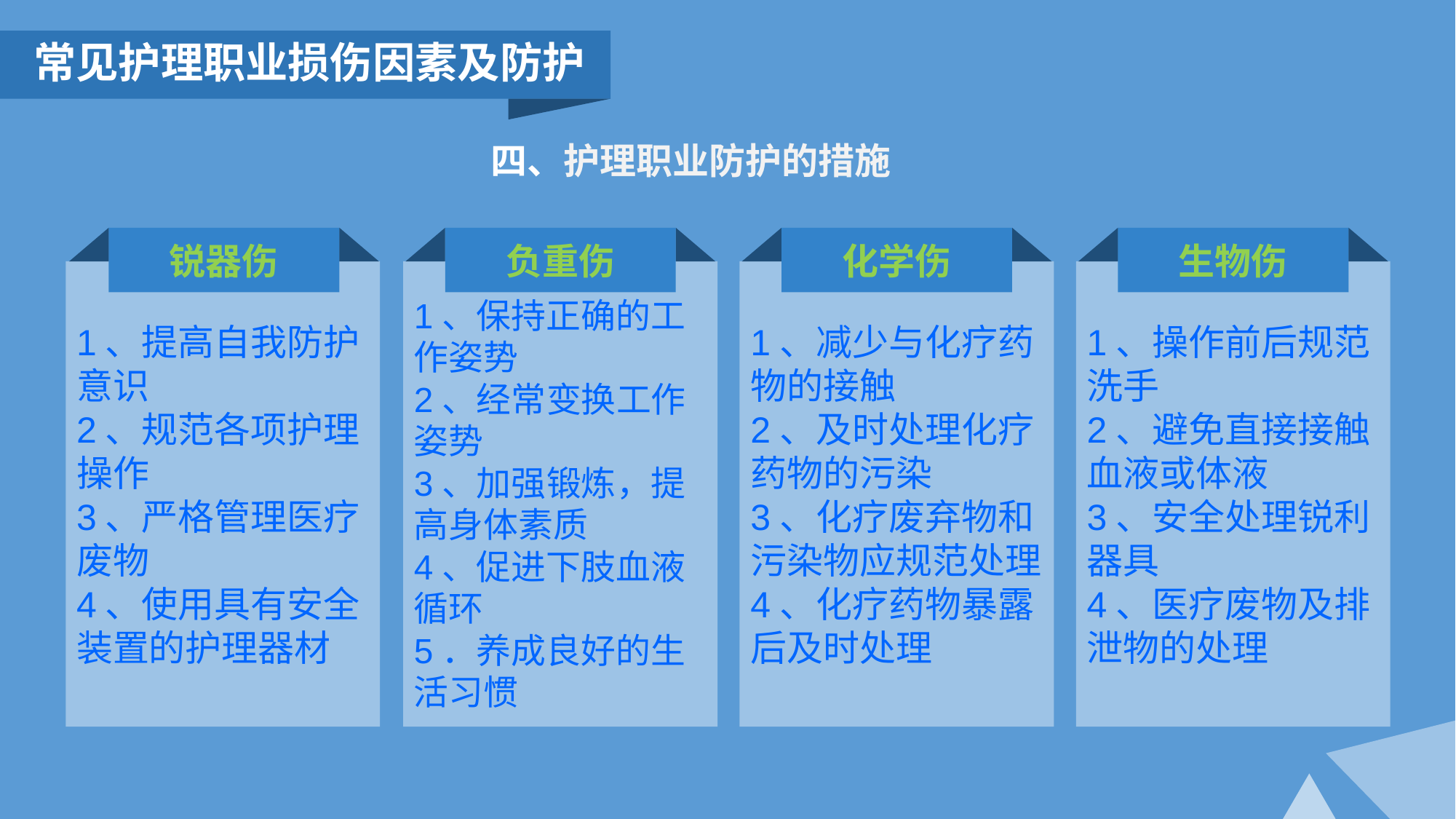

常见护理职业损伤因素及防护

四、护理职业防护的措施

锐器伤

负重伤

化学伤

生物伤

1、提高自我防护意识
2、规范各项护理操作
3、严格管理医疗废物
4、使用具有安全装置的护理器材

1、保持正确的工作姿势
2、经常变换工作姿势
3、加强锻炼，提高身体素质
4、促进下肢血液循环
5．养成良好的生活习惯

1、减少与化疗药物的接触
2、及时处理化疗药物的污染
3、化疗废弃物和污染物应规范处理
4、化疗药物暴露后及时处理
1、操作前后规范洗手
2、避免直接接触血液或体液
3、安全处理锐利器具
4、医疗废物及排泄物的处理